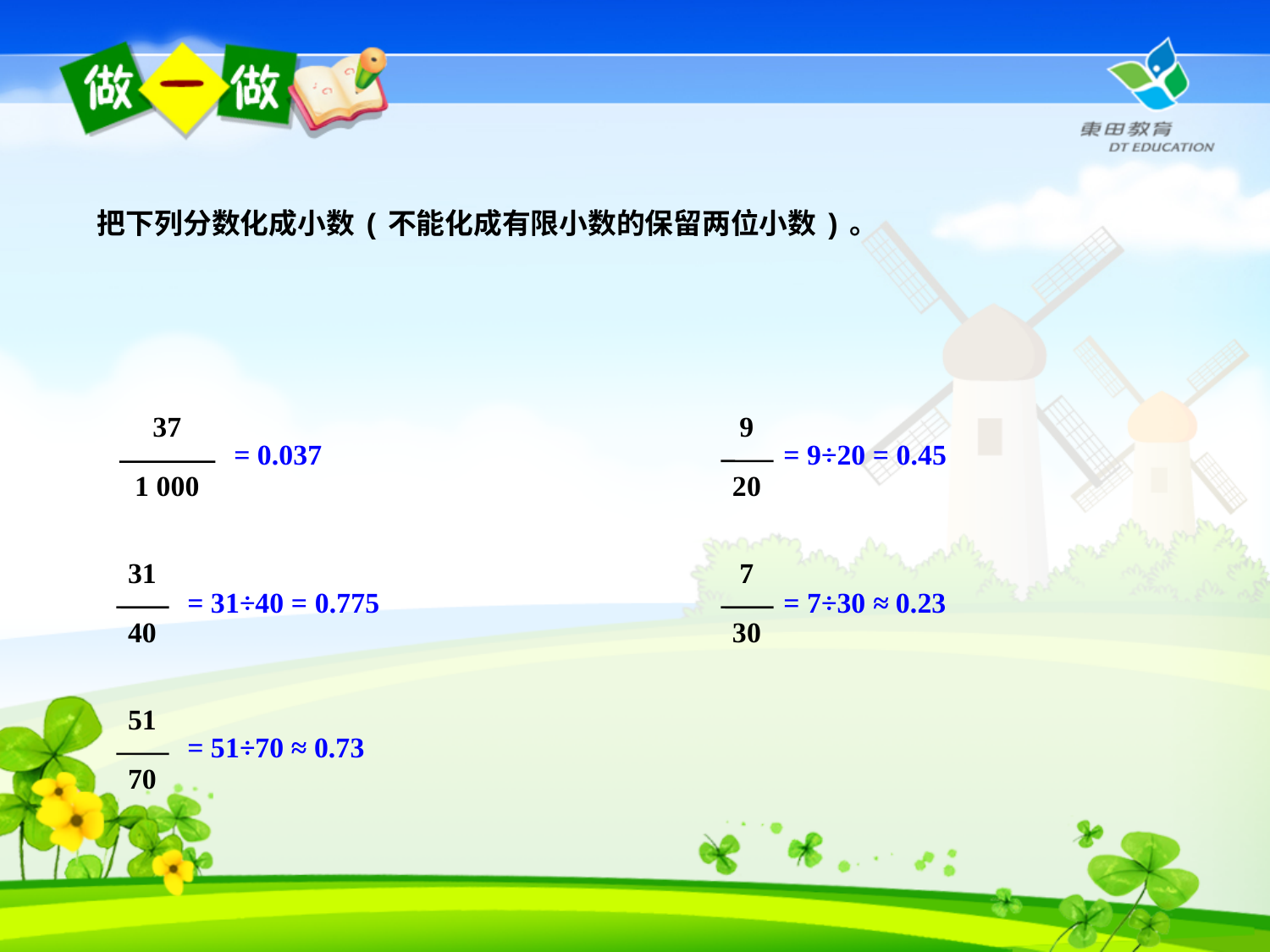

把下列分数化成小数(不能化成有限小数的保留两位小数)。
37
1 000

9
20

= 0.037
= 9÷20 = 0.45
31
40

7
30

= 31÷40 = 0.775
= 7÷30 ≈ 0.23
51
70

= 51÷70 ≈ 0.73